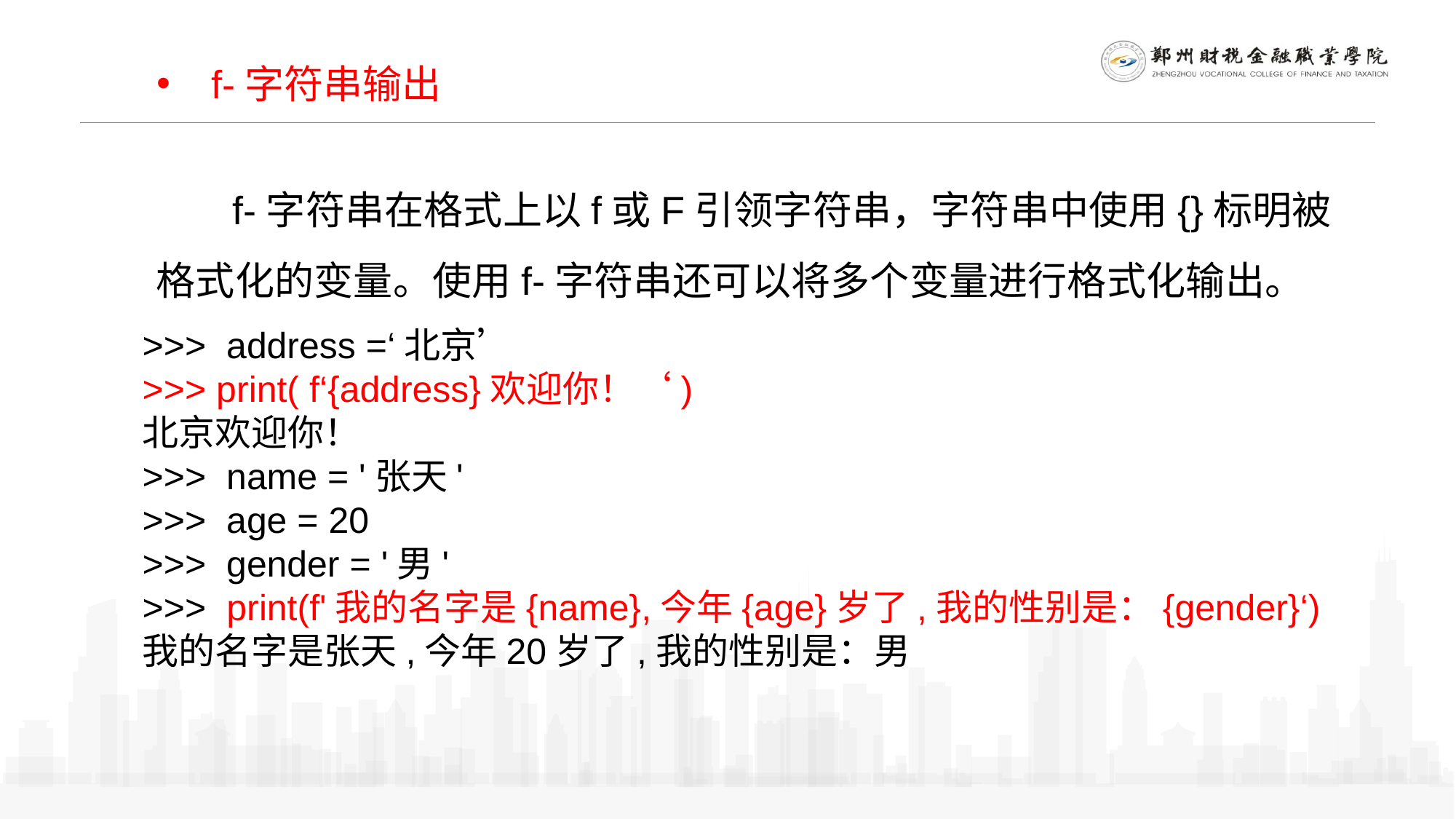

# f-字符串输出
       f-字符串在格式上以f或F引领字符串，字符串中使用{}标明被格式化的变量。使用f-字符串还可以将多个变量进行格式化输出。
>>>  address =‘北京’
>>> print( f‘{address}欢迎你！‘)
北京欢迎你！
>>>  name = '张天'
>>>  age = 20
>>>  gender = '男'
>>>  print(f'我的名字是{name},今年{age}岁了,我的性别是：{gender}‘)
我的名字是张天,今年20岁了,我的性别是：男